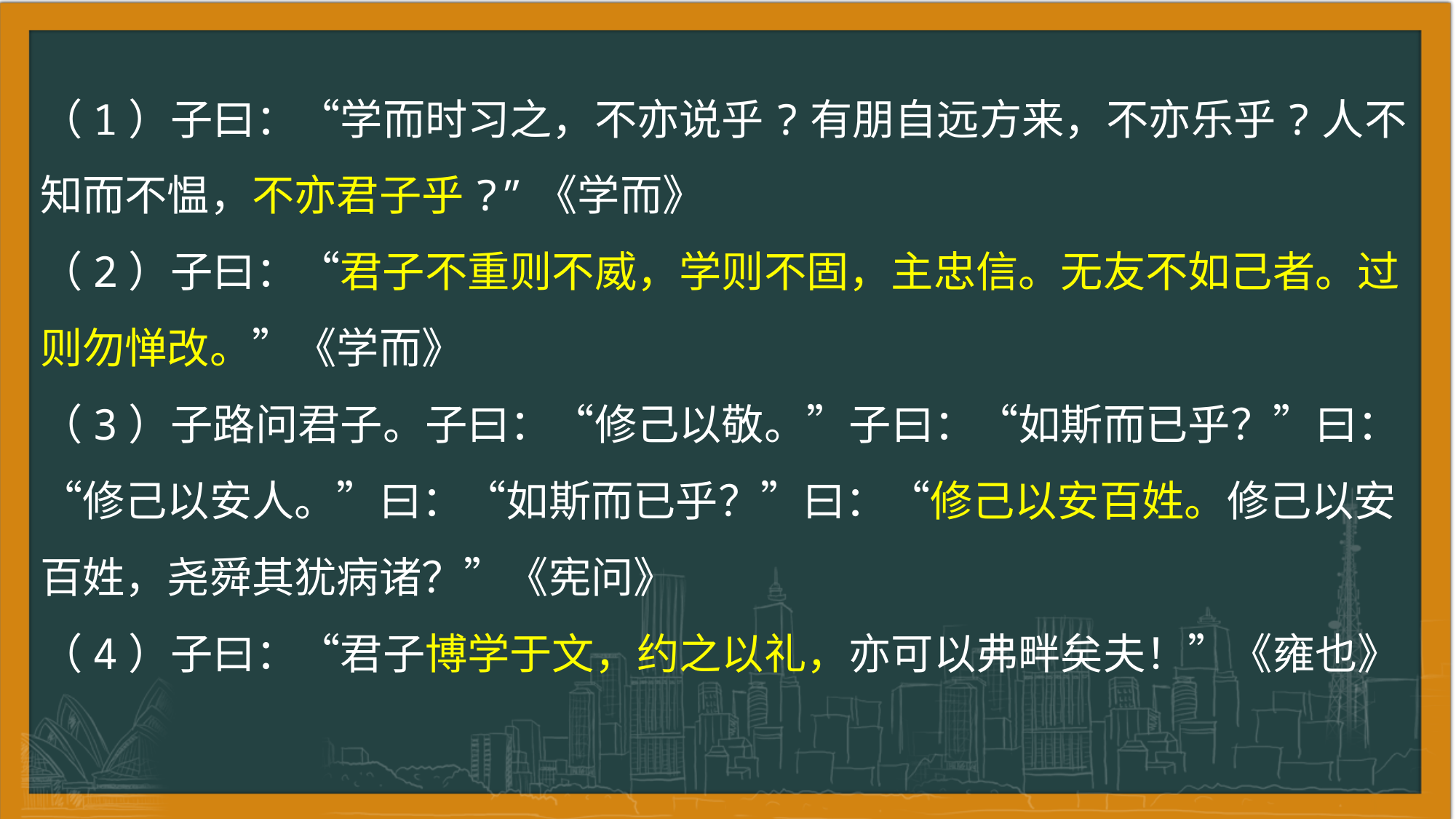

（1）子曰：“学而时习之，不亦说乎?有朋自远方来，不亦乐乎?人不知而不愠，不亦君子乎?”《学而》
（2）子曰：“君子不重则不威，学则不固，主忠信。无友不如己者。过则勿惮改。”《学而》
（3）子路问君子。子曰：“修己以敬。”子曰：“如斯而已乎？”曰：“修己以安人。”曰：“如斯而已乎？”曰：“修己以安百姓。修己以安百姓，尧舜其犹病诸？”《宪问》
（4）子曰：“君子博学于文，约之以礼，亦可以弗畔矣夫！”《雍也》